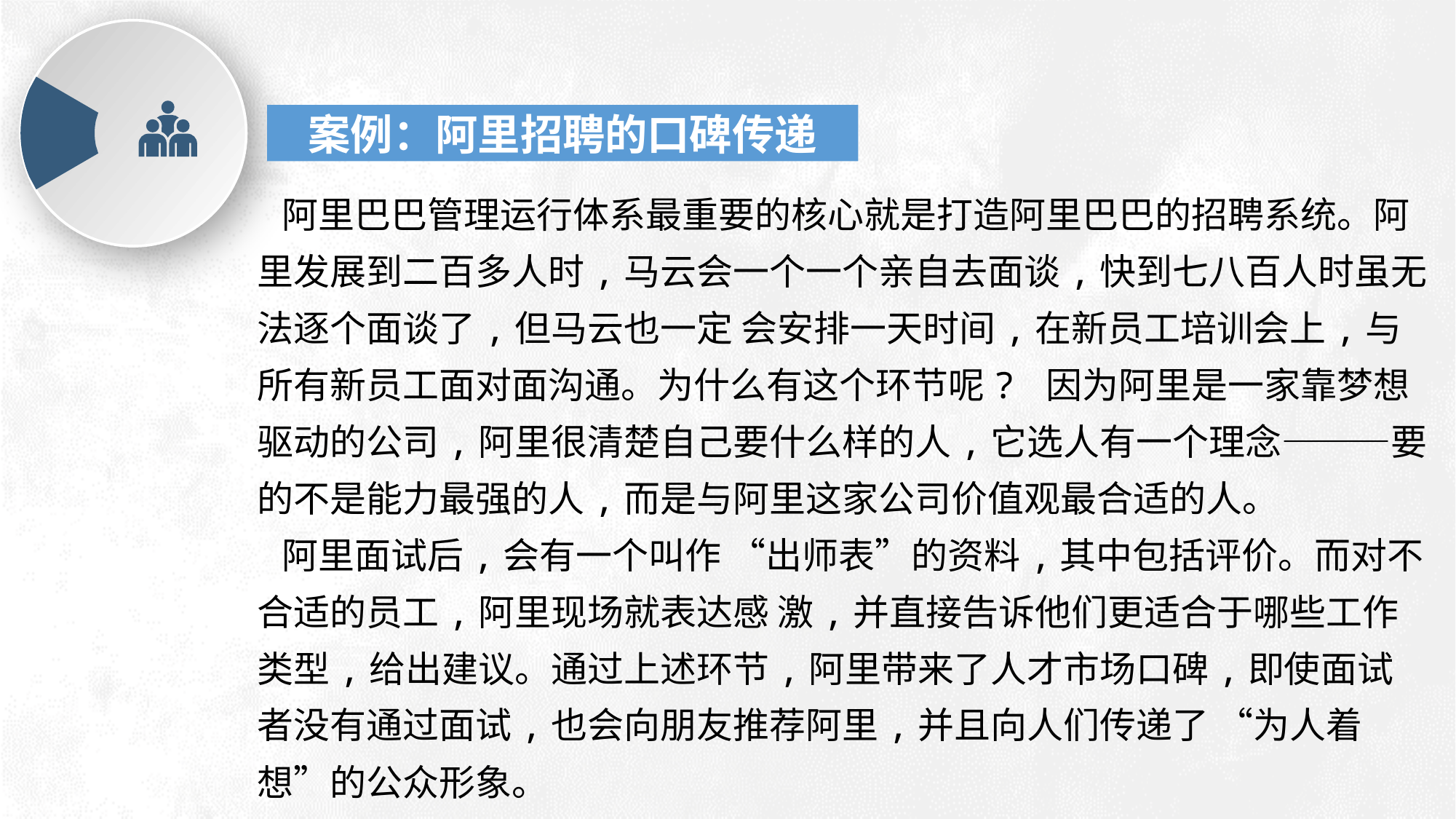

案例：阿里招聘的口碑传递
  阿里巴巴管理运行体系最重要的核心就是打造阿里巴巴的招聘系统。阿里发展到二百多人时,马云会一个一个亲自去面谈,快到七八百人时虽无法逐个面谈了,但马云也一定 会安排一天时间,在新员工培训会上,与所有新员工面对面沟通。为什么有这个环节呢? 因为阿里是一家靠梦想驱动的公司,阿里很清楚自己要什么样的人,它选人有一个理念———要的不是能力最强的人,而是与阿里这家公司价值观最合适的人。
  阿里面试后,会有一个叫作 “出师表”的资料,其中包括评价。而对不合适的员工,阿里现场就表达感 激,并直接告诉他们更适合于哪些工作类型,给出建议。通过上述环节,阿里带来了人才市场口碑,即使面试者没有通过面试,也会向朋友推荐阿里,并且向人们传递了 “为人着想”的公众形象。